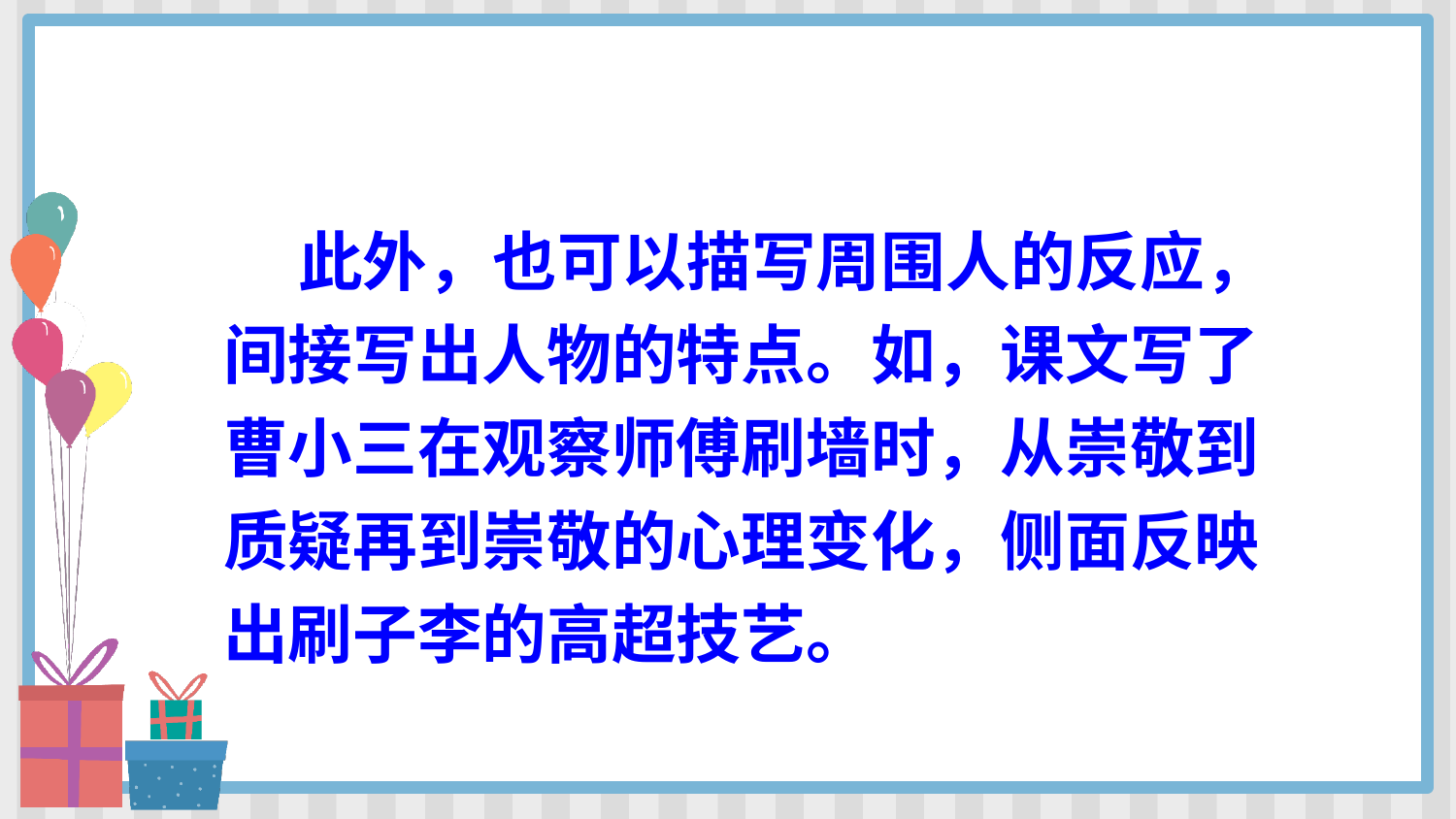

此外，也可以描写周围人的反应，间接写出人物的特点。如，课文写了曹小三在观察师傅刷墙时，从崇敬到质疑再到崇敬的心理变化，侧面反映出刷子李的高超技艺。